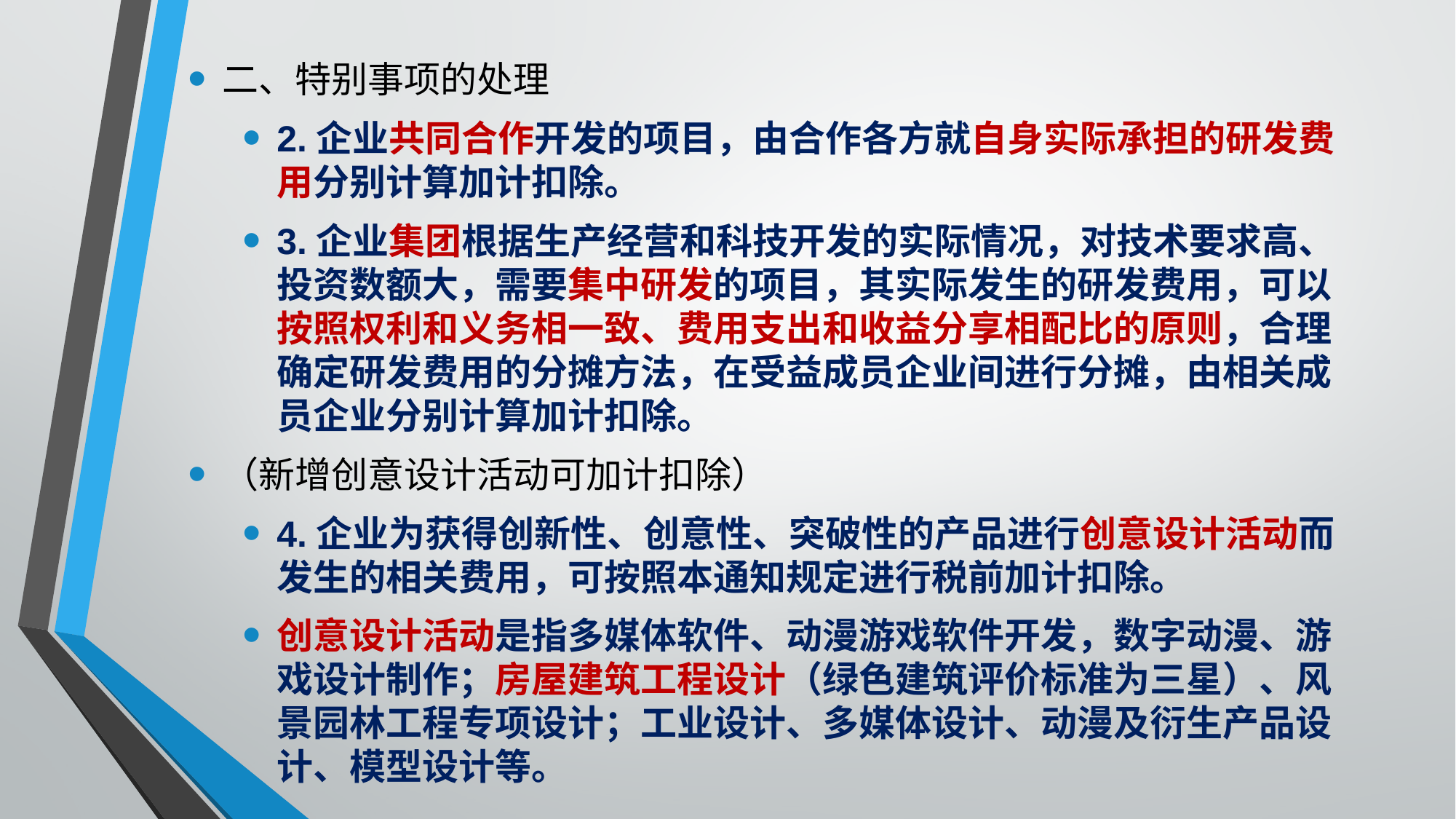

二、特别事项的处理
2.企业共同合作开发的项目，由合作各方就自身实际承担的研发费用分别计算加计扣除。
3.企业集团根据生产经营和科技开发的实际情况，对技术要求高、投资数额大，需要集中研发的项目，其实际发生的研发费用，可以按照权利和义务相一致、费用支出和收益分享相配比的原则，合理确定研发费用的分摊方法，在受益成员企业间进行分摊，由相关成员企业分别计算加计扣除。
（新增创意设计活动可加计扣除）
4.企业为获得创新性、创意性、突破性的产品进行创意设计活动而发生的相关费用，可按照本通知规定进行税前加计扣除。
创意设计活动是指多媒体软件、动漫游戏软件开发，数字动漫、游戏设计制作；房屋建筑工程设计（绿色建筑评价标准为三星）、风景园林工程专项设计；工业设计、多媒体设计、动漫及衍生产品设计、模型设计等。